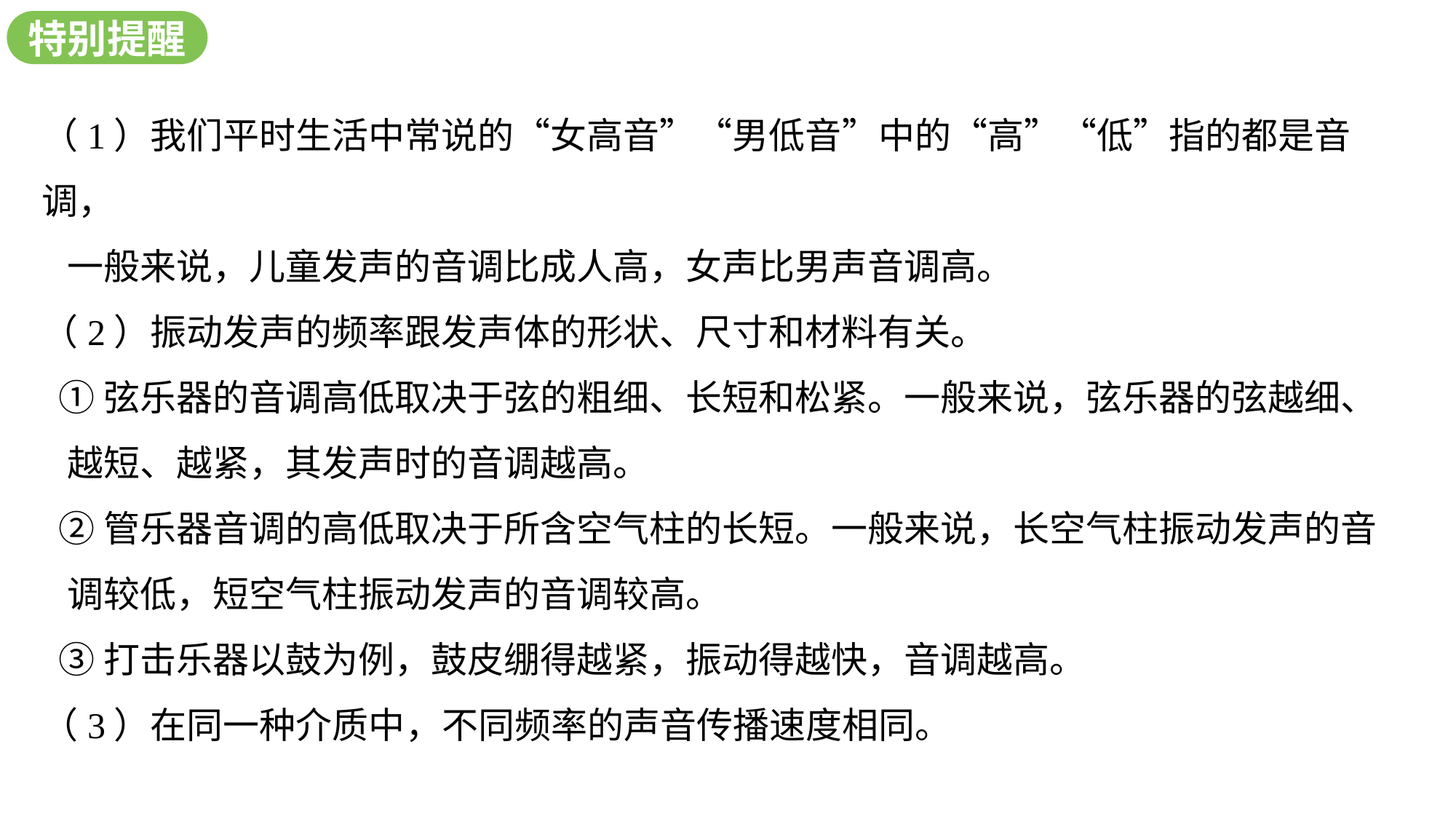

新知探究
特别提醒
（1）我们平时生活中常说的“女高音”“男低音”中的“高”“低”指的都是音调，
  一般来说，儿童发声的音调比成人高，女声比男声音调高。
（2）振动发声的频率跟发声体的形状、尺寸和材料有关。
  ①弦乐器的音调高低取决于弦的粗细、长短和松紧。一般来说，弦乐器的弦越细、
  越短、越紧，其发声时的音调越高。
  ②管乐器音调的高低取决于所含空气柱的长短。一般来说，长空气柱振动发声的音
  调较低，短空气柱振动发声的音调较高。
  ③打击乐器以鼓为例，鼓皮绷得越紧，振动得越快，音调越高。
（3）在同一种介质中，不同频率的声音传播速度相同。